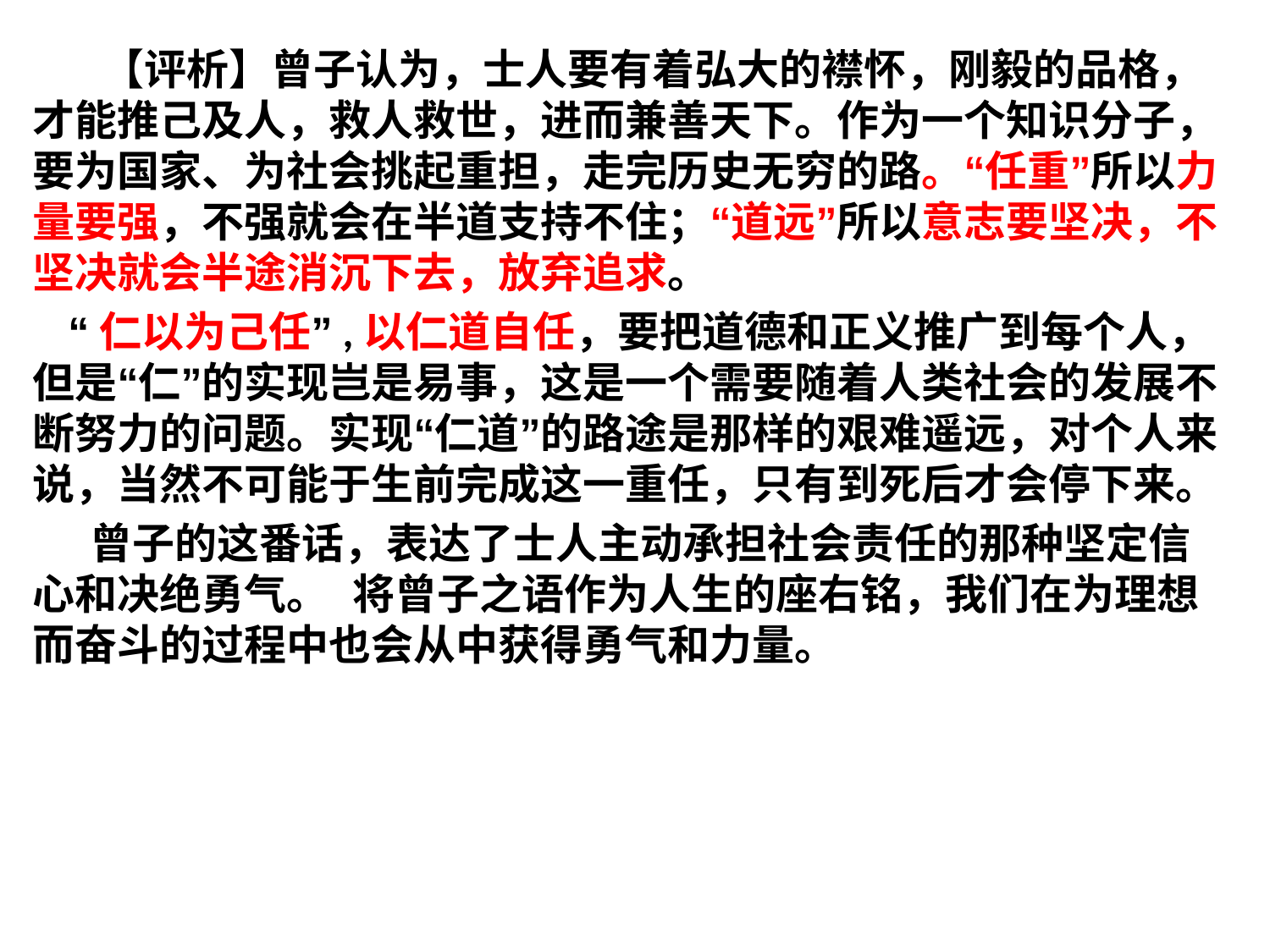

【评析】曾子认为，士人要有着弘大的襟怀，刚毅的品格，才能推己及人，救人救世，进而兼善天下。作为一个知识分子，要为国家、为社会挑起重担，走完历史无穷的路。“任重”所以力量要强，不强就会在半道支持不住；“道远”所以意志要坚决，不坚决就会半途消沉下去，放弃追求。
   “仁以为己任”,以仁道自任，要把道德和正义推广到每个人，但是“仁”的实现岂是易事，这是一个需要随着人类社会的发展不断努力的问题。实现“仁道”的路途是那样的艰难遥远，对个人来说，当然不可能于生前完成这一重任，只有到死后才会停下来。
    曾子的这番话，表达了士人主动承担社会责任的那种坚定信心和决绝勇气。  将曾子之语作为人生的座右铭，我们在为理想而奋斗的过程中也会从中获得勇气和力量。